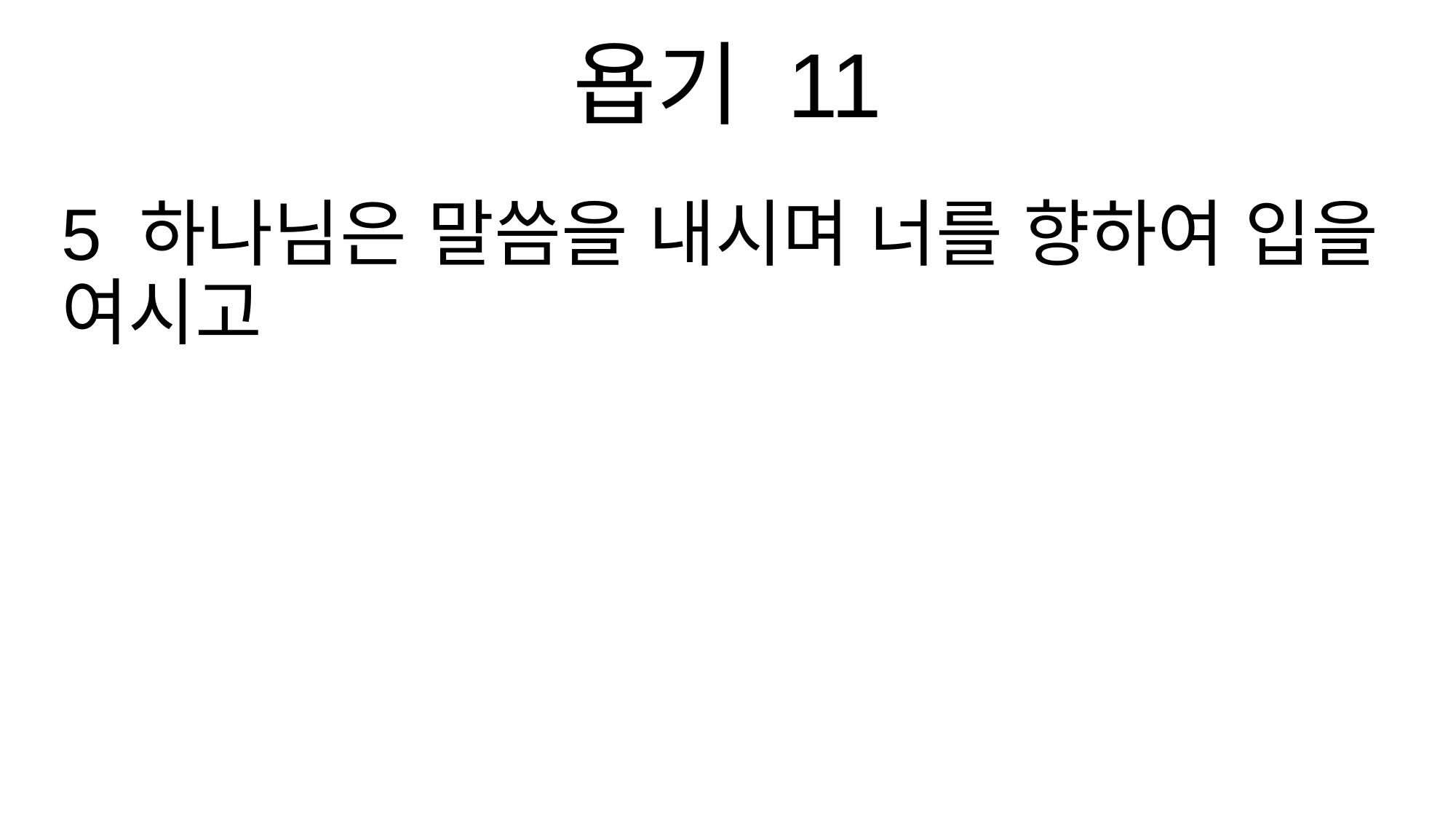

욥기 11
5 하나님은 말씀을 내시며 너를 향하여 입을 여시고